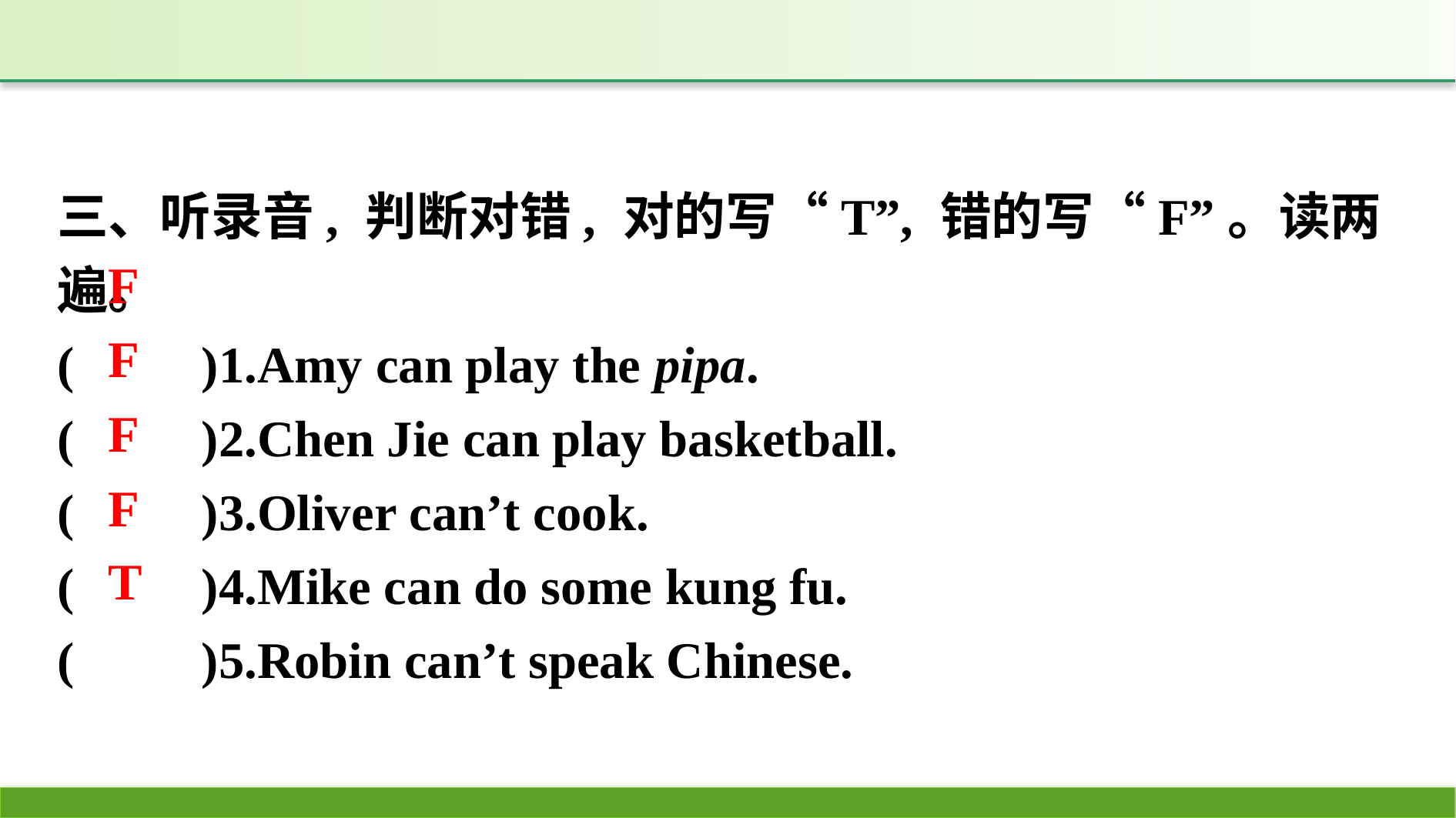

三、听录音, 判断对错, 对的写“T”, 错的写“F”。读两遍。
(　　)1.Amy can play the pipa.
(　　)2.Chen Jie can play basketball.
(　　)3.Oliver can’t cook.
(　　)4.Mike can do some kung fu.
(　　)5.Robin can’t speak Chinese.
F
F
F
F
T